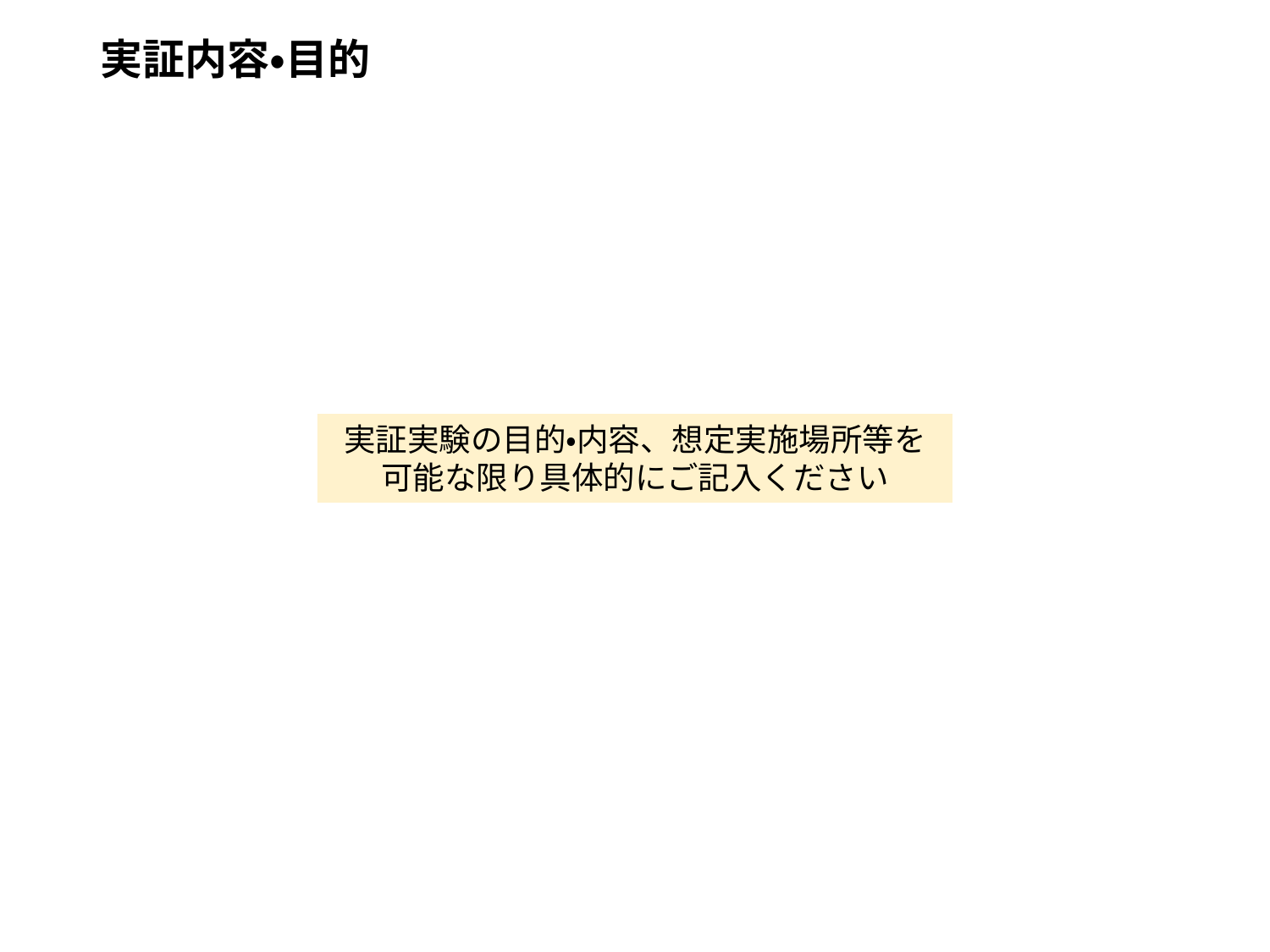

# 実証内容・目的
実証実験の目的・内容、想定実施場所等を可能な限り具体的にご記入ください